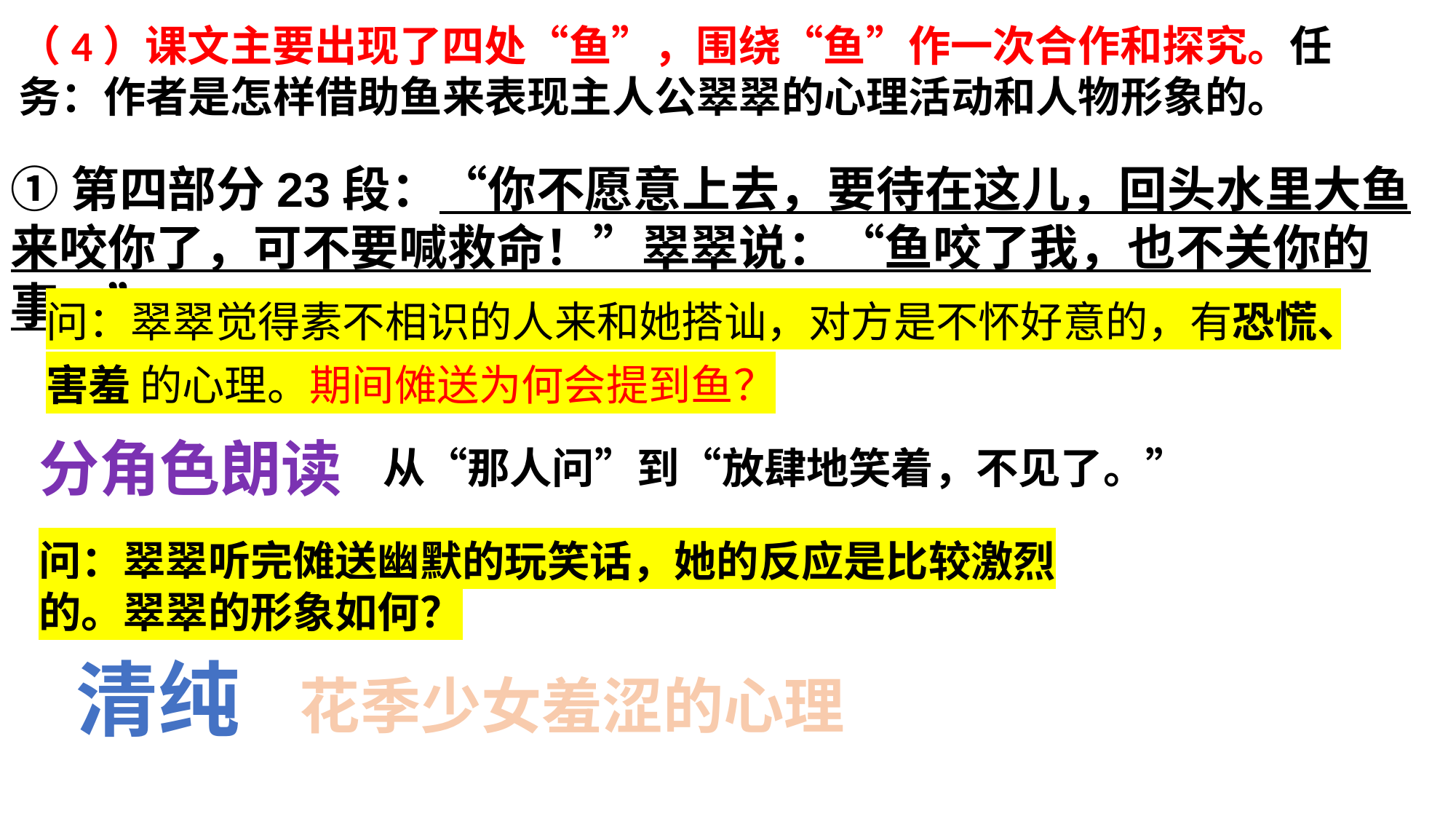

（4）课文主要出现了四处“鱼”，围绕“鱼”作一次合作和探究。任务：作者是怎样借助鱼来表现主人公翠翠的心理活动和人物形象的。

①第四部分23段：“你不愿意上去，要待在这儿，回头水里大鱼来咬你了，可不要喊救命！”翠翠说：“鱼咬了我，也不关你的事。”

问：翠翠觉得素不相识的人来和她搭讪，对方是不怀好意的，有恐慌、害羞 的心理。期间傩送为何会提到鱼？
分角色朗读
从“那人问”到“放肆地笑着，不见了。”
问：翠翠听完傩送幽默的玩笑话，她的反应是比较激烈的。翠翠的形象如何？
清纯
花季少女羞涩的心理